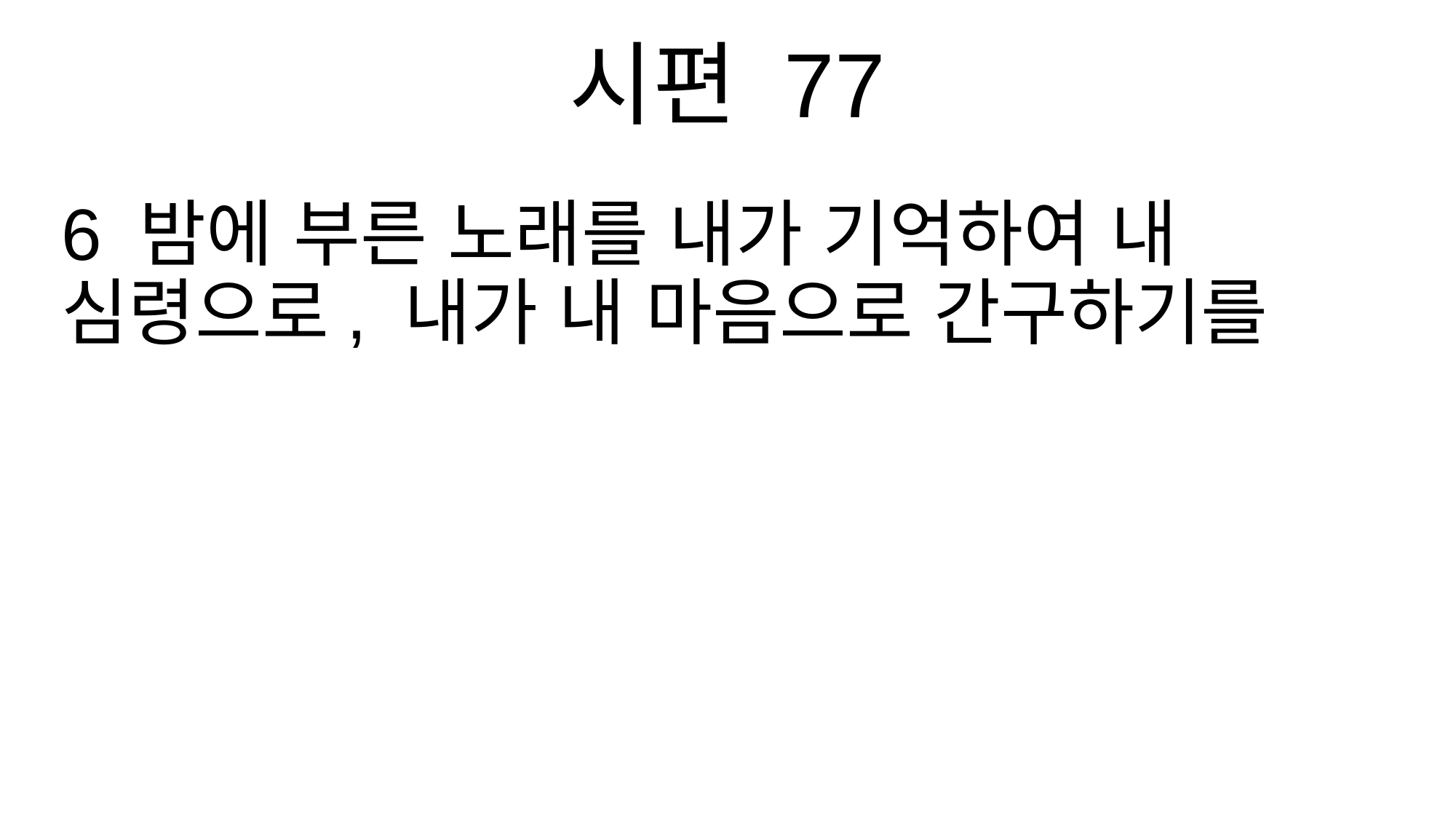

시편 77
6 밤에 부른 노래를 내가 기억하여 내 심령으로, 내가 내 마음으로 간구하기를